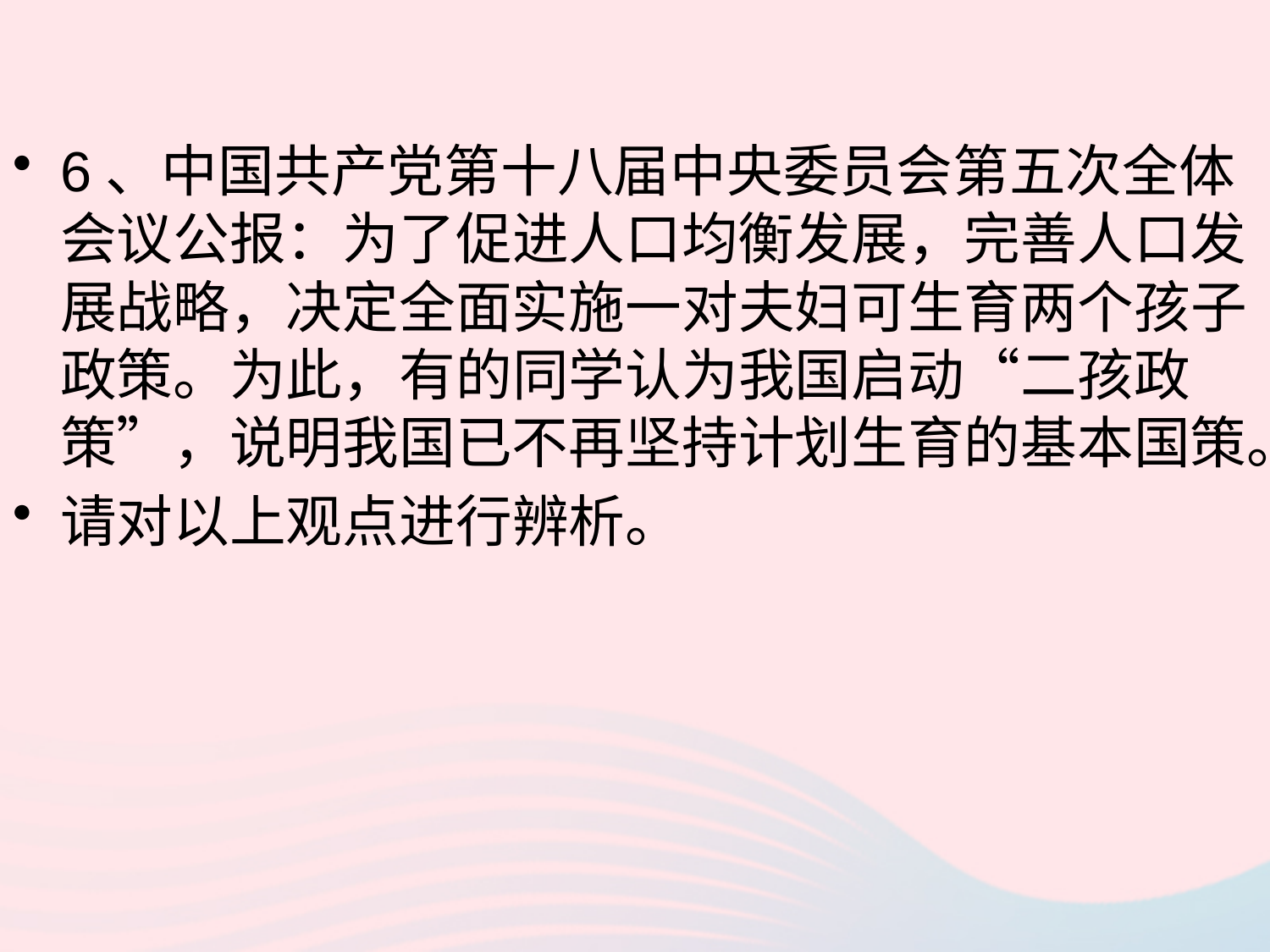

6、中国共产党第十八届中央委员会第五次全体会议公报：为了促进人口均衡发展，完善人口发展战略，决定全面实施一对夫妇可生育两个孩子政策。为此，有的同学认为我国启动“二孩政策”，说明我国已不再坚持计划生育的基本国策。
请对以上观点进行辨析。